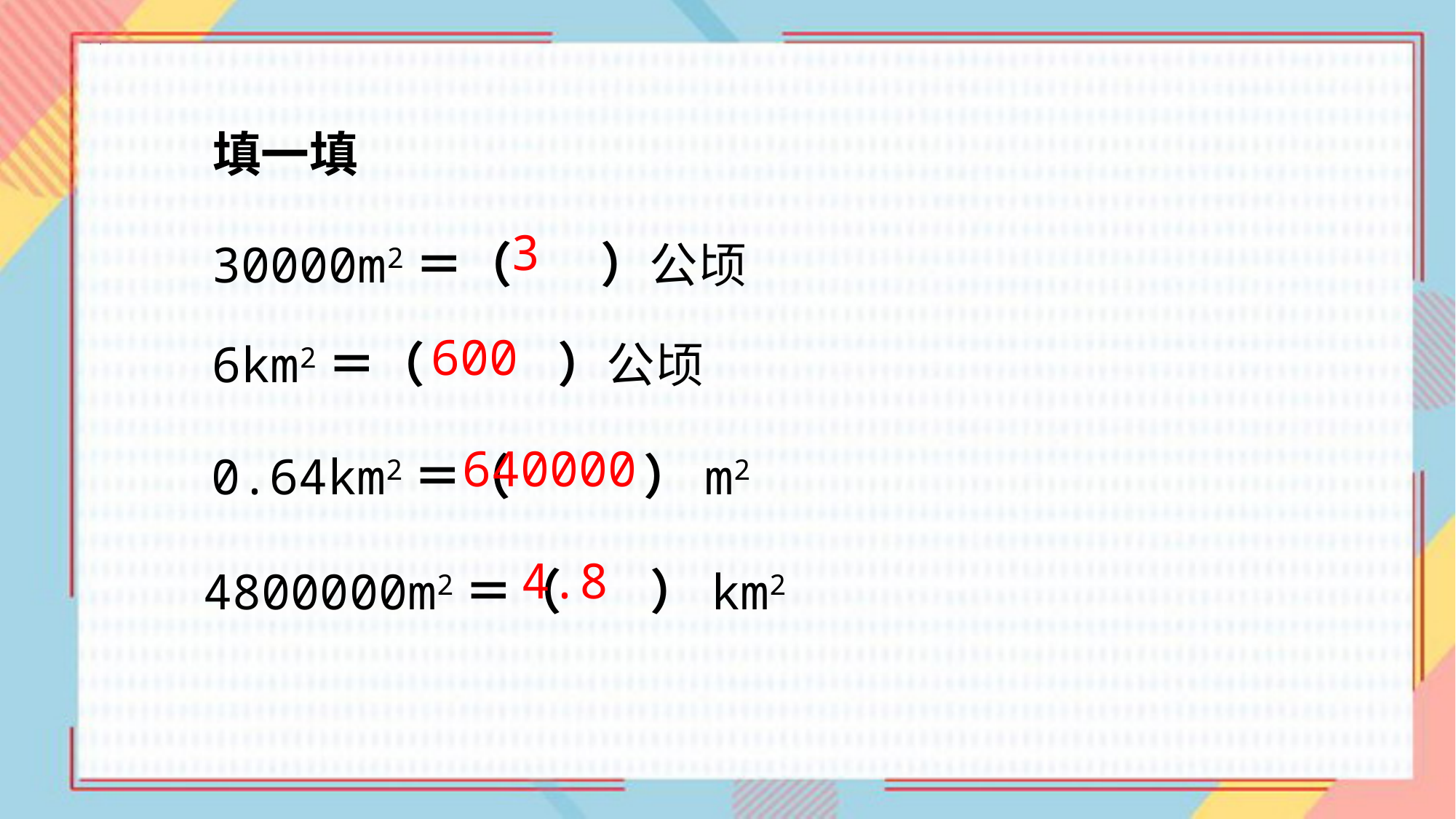

填一填
30000m2＝（        ）公顷
3
6km2＝（            ）公顷
600
0.64km2＝（            ）m2
640000
4800000m2＝（        ）km2
4.8